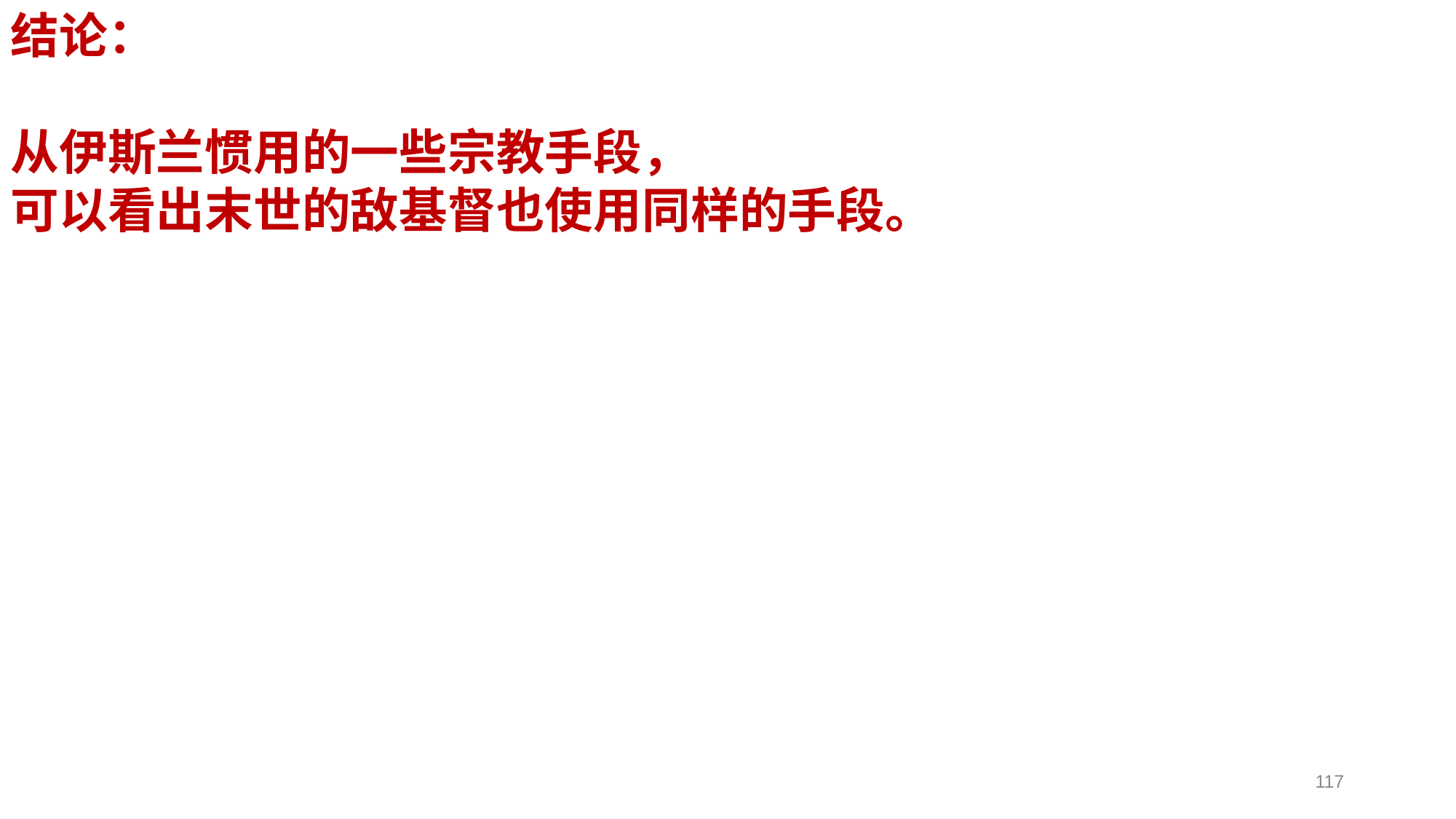

结论：

从伊斯兰惯用的一些宗教手段，
可以看出末世的敌基督也使用同样的手段。
117